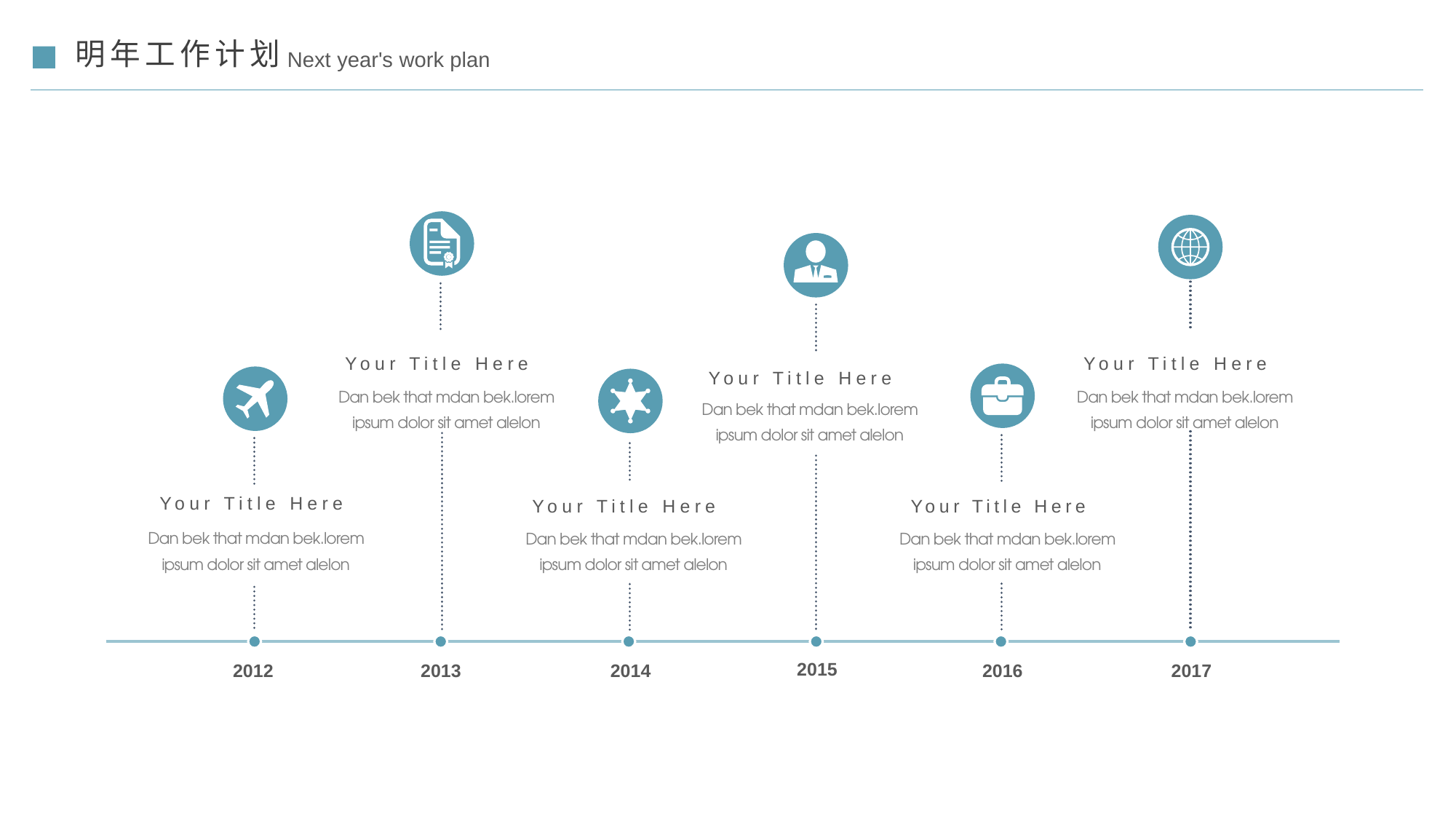

明年工作计划
Next year's work plan

Your Title Here
Your Title Here
Your Title Here

Dan bek that mdan bek.lorem ipsum dolor sit amet alelon
Dan bek that mdan bek.lorem ipsum dolor sit amet alelon
Dan bek that mdan bek.lorem ipsum dolor sit amet alelon
Your Title Here
Your Title Here
Your Title Here
Dan bek that mdan bek.lorem ipsum dolor sit amet alelon
Dan bek that mdan bek.lorem ipsum dolor sit amet alelon
Dan bek that mdan bek.lorem ipsum dolor sit amet alelon

2015
2012
2013
2014
2016
2017